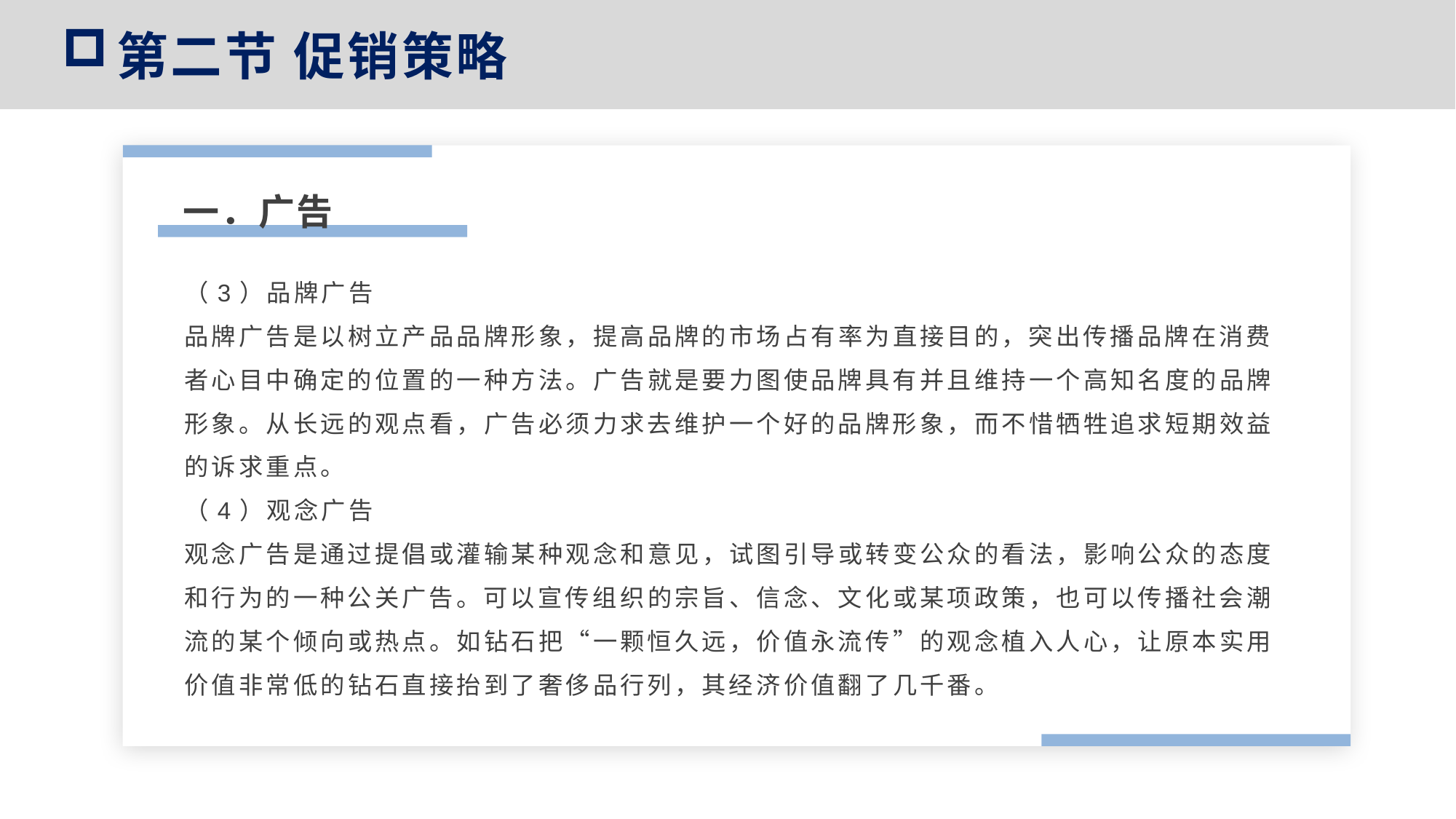

第二节 促销策略

一．广告

（3）品牌广告
品牌广告是以树立产品品牌形象，提高品牌的市场占有率为直接目的，突出传播品牌在消费者心目中确定的位置的一种方法。广告就是要力图使品牌具有并且维持一个高知名度的品牌形象。从长远的观点看，广告必须力求去维护一个好的品牌形象，而不惜牺牲追求短期效益的诉求重点。
（4）观念广告
观念广告是通过提倡或灌输某种观念和意见，试图引导或转变公众的看法，影响公众的态度和行为的一种公关广告。可以宣传组织的宗旨、信念、文化或某项政策，也可以传播社会潮流的某个倾向或热点。如钻石把“一颗恒久远，价值永流传”的观念植入人心，让原本实用价值非常低的钻石直接抬到了奢侈品行列，其经济价值翻了几千番。